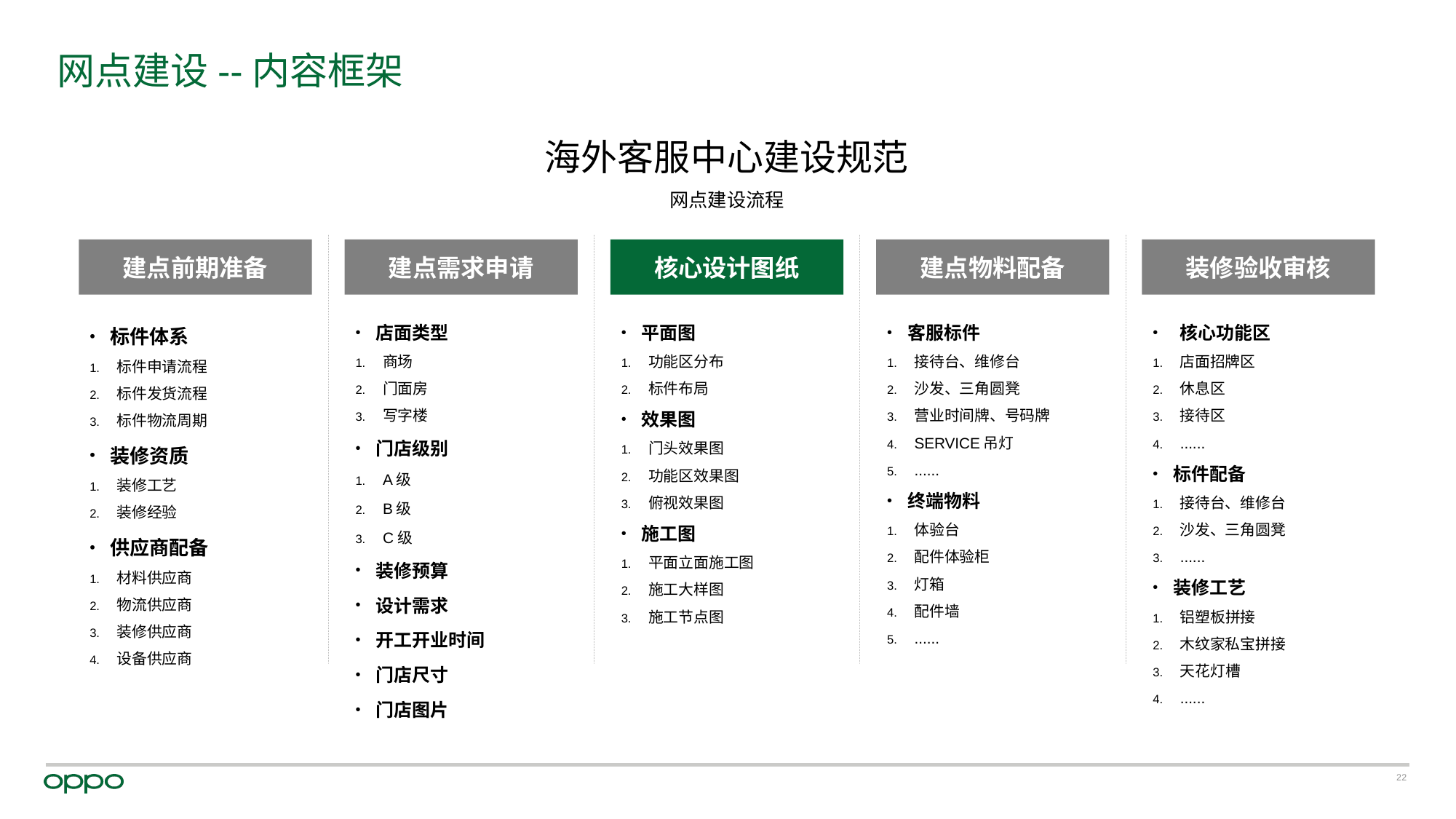

# 网点建设--内容框架
海外客服中心建设规范
网点建设流程
建点前期准备
标件体系
标件申请流程
标件发货流程
标件物流周期
装修资质
装修工艺
装修经验
供应商配备
材料供应商
物流供应商
装修供应商
设备供应商

建点需求申请
店面类型
商场
门面房
写字楼
门店级别
A级
B级
C级
装修预算
设计需求
开工开业时间
门店尺寸
门店图片
核心设计图纸
平面图
功能区分布
标件布局
效果图
门头效果图
功能区效果图
俯视效果图
施工图
平面立面施工图
施工大样图
施工节点图

建点物料配备
客服标件
接待台、维修台
沙发、三角圆凳
营业时间牌、号码牌
SERVICE吊灯
......
终端物料
体验台
配件体验柜
灯箱
配件墙
......

装修验收审核
核心功能区
店面招牌区
休息区
接待区
......
标件配备
接待台、维修台
沙发、三角圆凳
......
装修工艺
铝塑板拼接
木纹家私宝拼接
天花灯槽
......